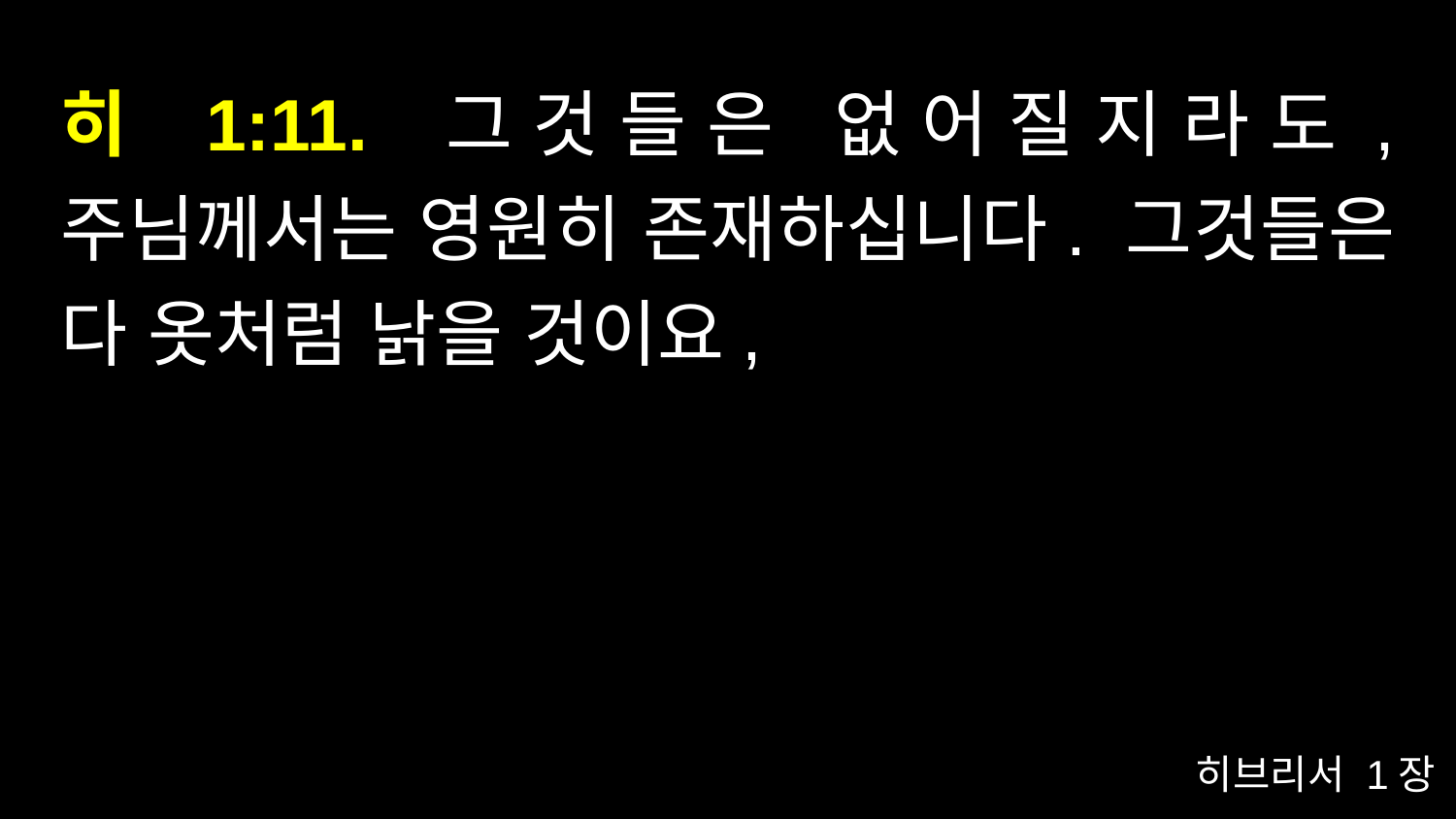

# 히 1:11. 그것들은 없어질지라도, 주님께서는 영원히 존재하십니다. 그것들은 다 옷처럼 낡을 것이요,
히브리서 1장